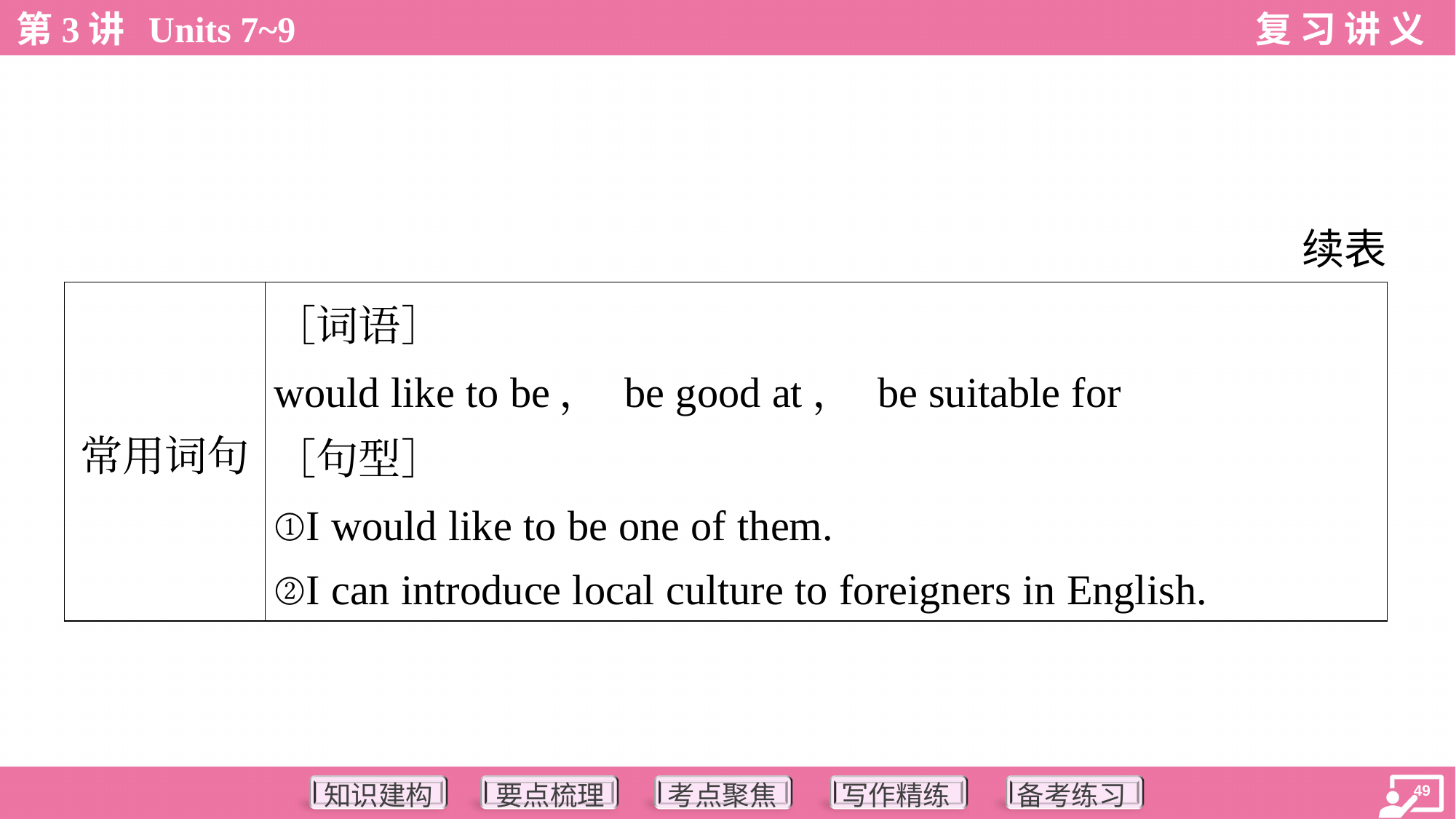

续表
| 常用词句 | ［词语］ would like to be， be good at， be suitable for ［句型］ ①I would like to be one of them. ②I can introduce local culture to foreigners in English. |
| --- | --- |